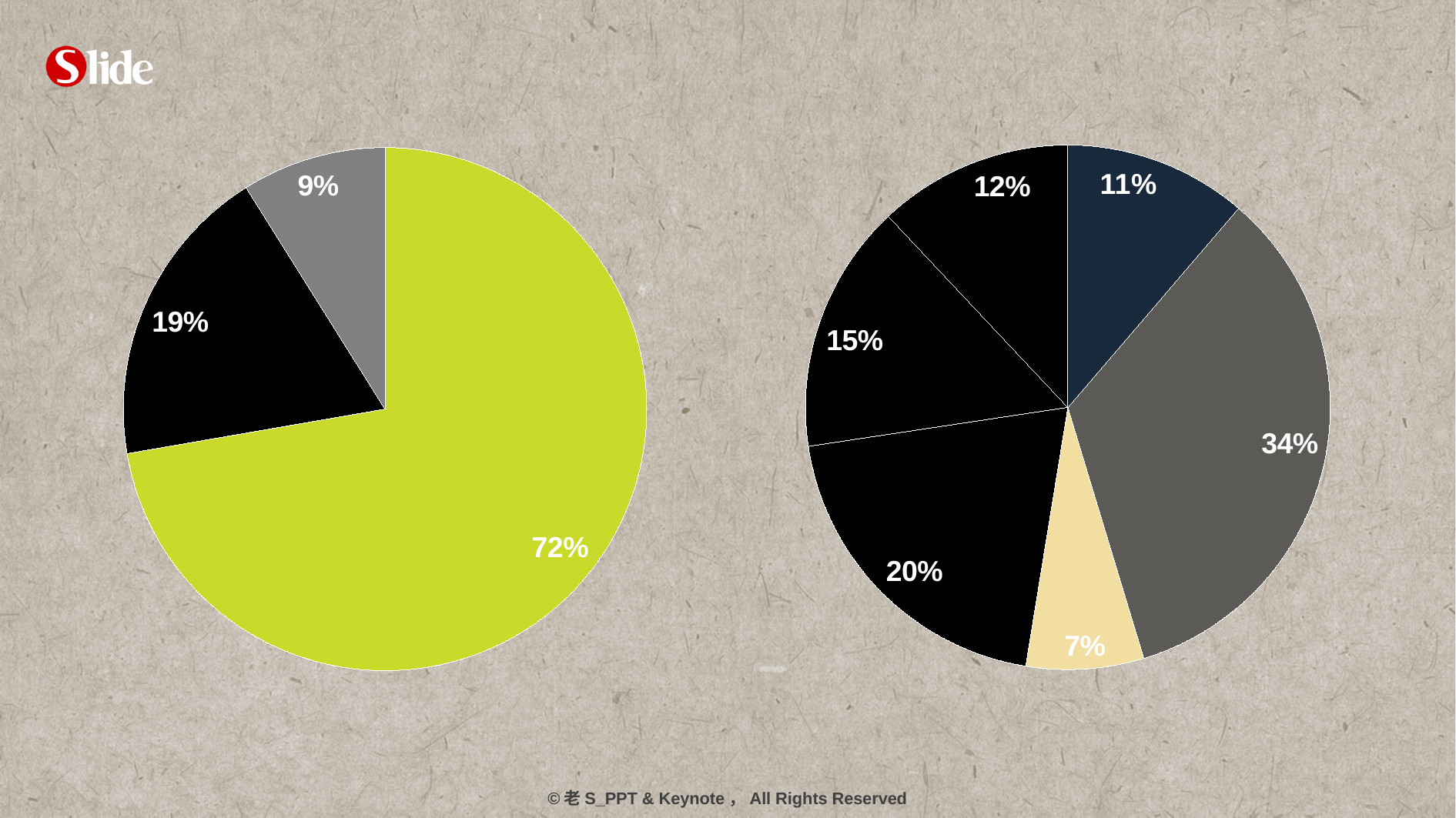

### Chart

| Category | 列1 |
|---|---|
| A | 73.0 |
| B | 19.0 |
| C | 9.0 |

### Chart

| Category | 列1 |
|---|---|
| A | 283.0 |
| B | 854.0 |
| C | 182.0 |
| D | 503.0 |
| E | 386.0 |
| F | 301.0 |